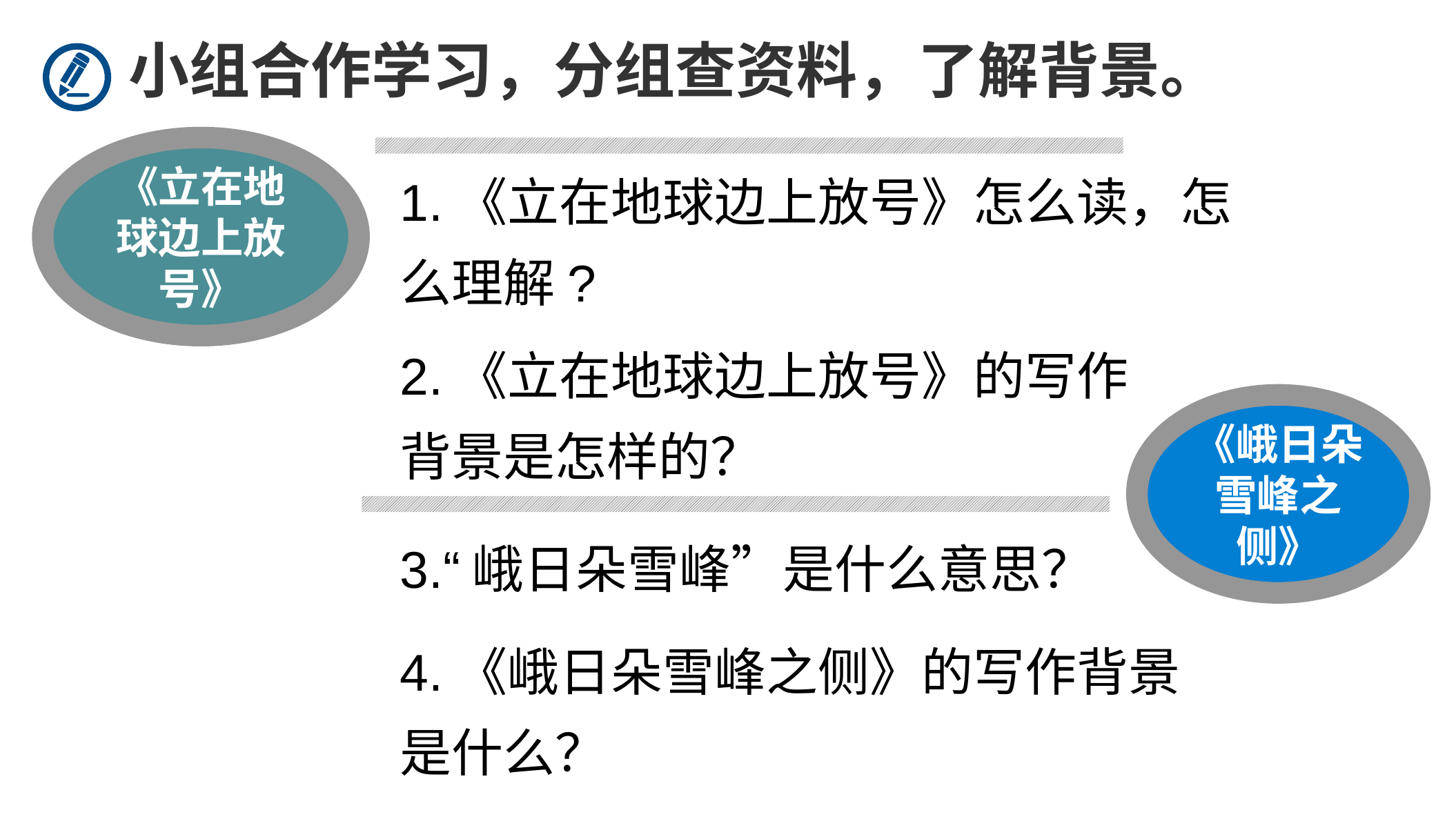

小组合作学习，分组查资料，了解背景。

《立在地球边上放号》

1.《立在地球边上放号》怎么读，怎么理解?
2.《立在地球边上放号》的写作背景是怎样的？
《峨日朵雪峰之侧》

3.“峨日朵雪峰”是什么意思？
4.《峨日朵雪峰之侧》的写作背景是什么？